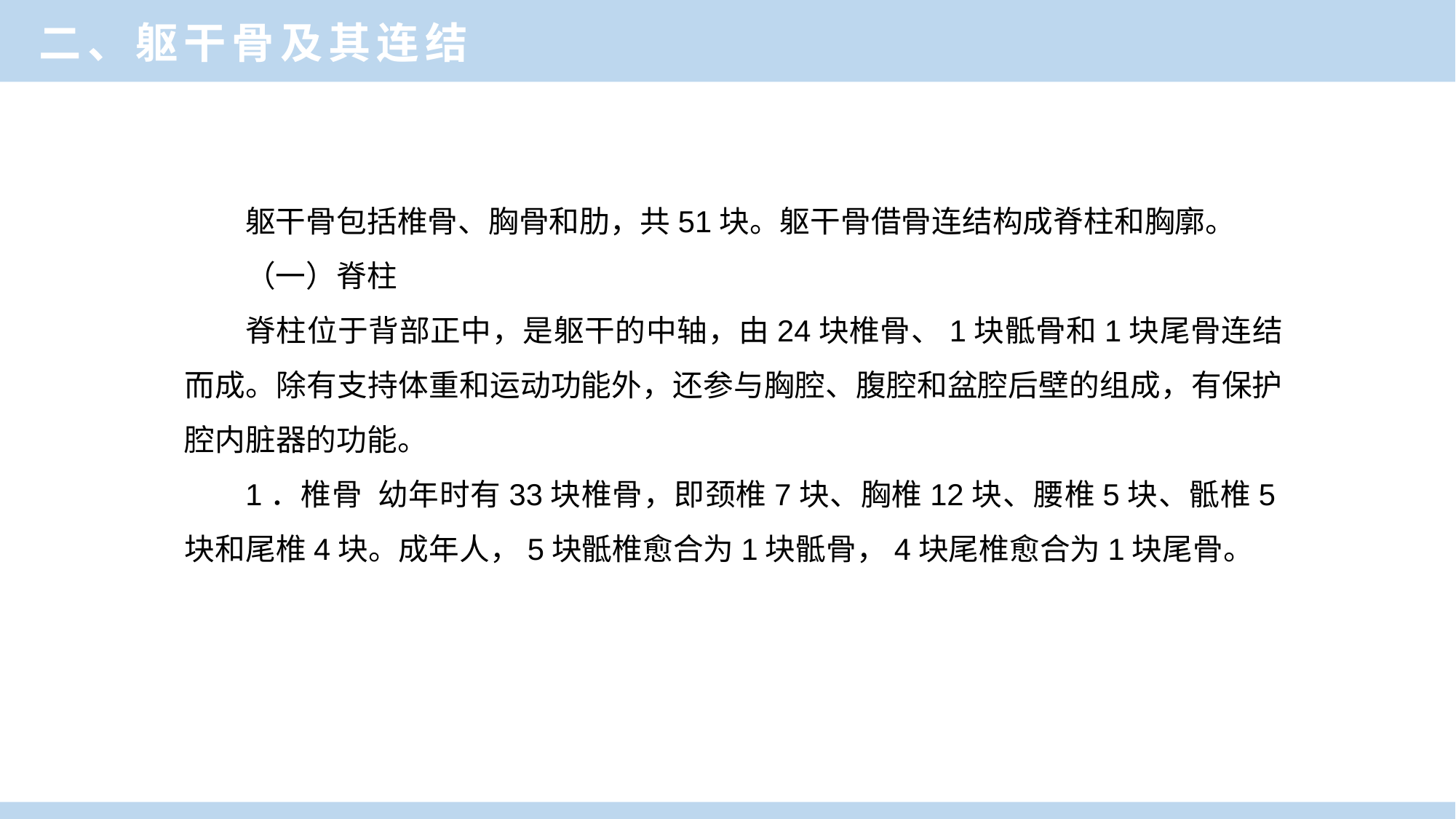

二、躯干骨及其连结
躯干骨包括椎骨、胸骨和肋，共51块。躯干骨借骨连结构成脊柱和胸廓。
（一）脊柱
脊柱位于背部正中，是躯干的中轴，由24块椎骨、1块骶骨和1块尾骨连结而成。除有支持体重和运动功能外，还参与胸腔、腹腔和盆腔后壁的组成，有保护腔内脏器的功能。
1．椎骨  幼年时有33块椎骨，即颈椎7块、胸椎12块、腰椎5块、骶椎5块和尾椎4块。成年人，5块骶椎愈合为1块骶骨，4块尾椎愈合为1块尾骨。